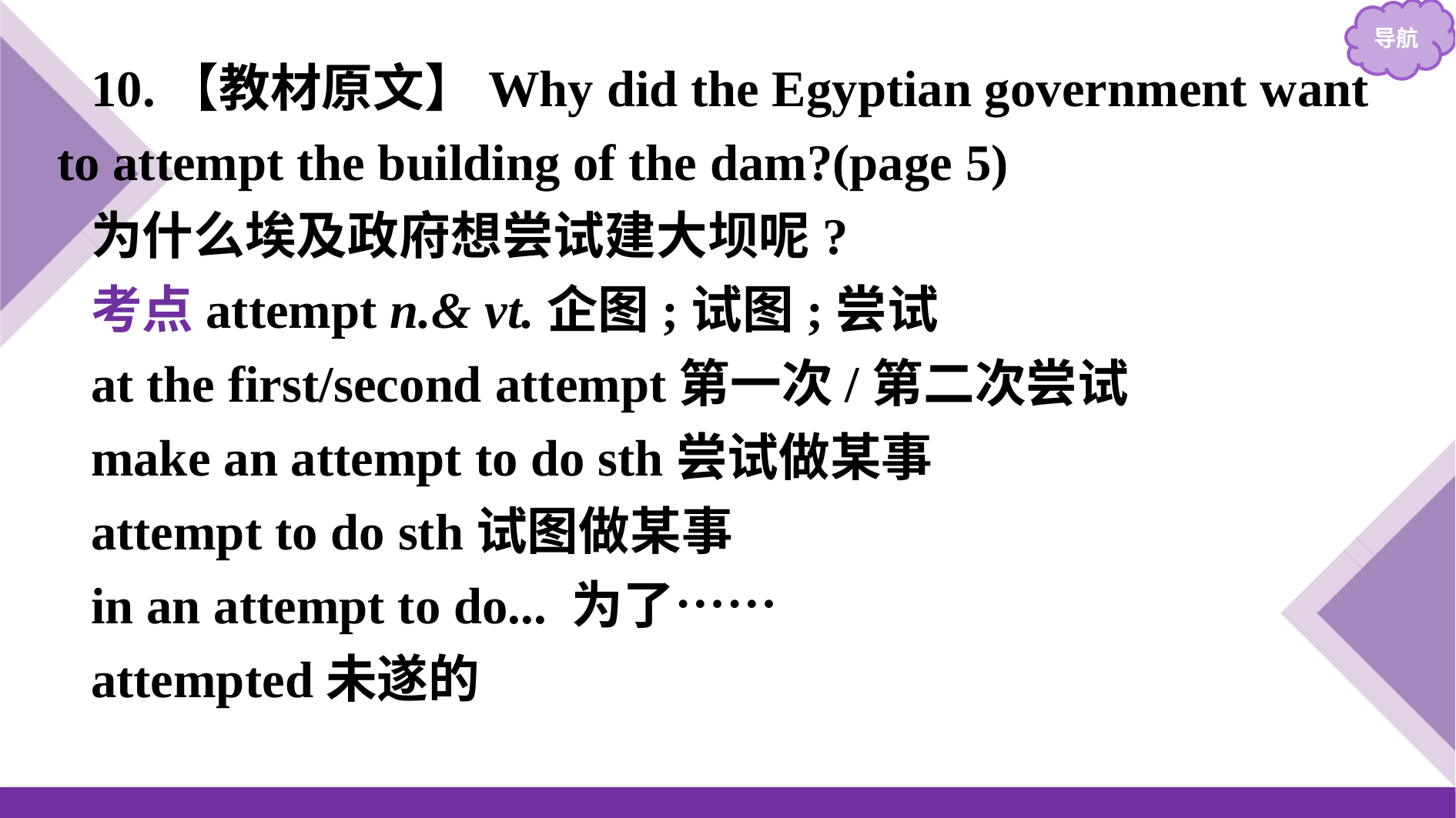

10.【教材原文】Why did the Egyptian government want to attempt the building of the dam?(page 5)
为什么埃及政府想尝试建大坝呢?
考点attempt n.& vt.企图;试图;尝试
at the first/second attempt第一次/第二次尝试
make an attempt to do sth尝试做某事
attempt to do sth试图做某事
in an attempt to do... 为了……
attempted未遂的